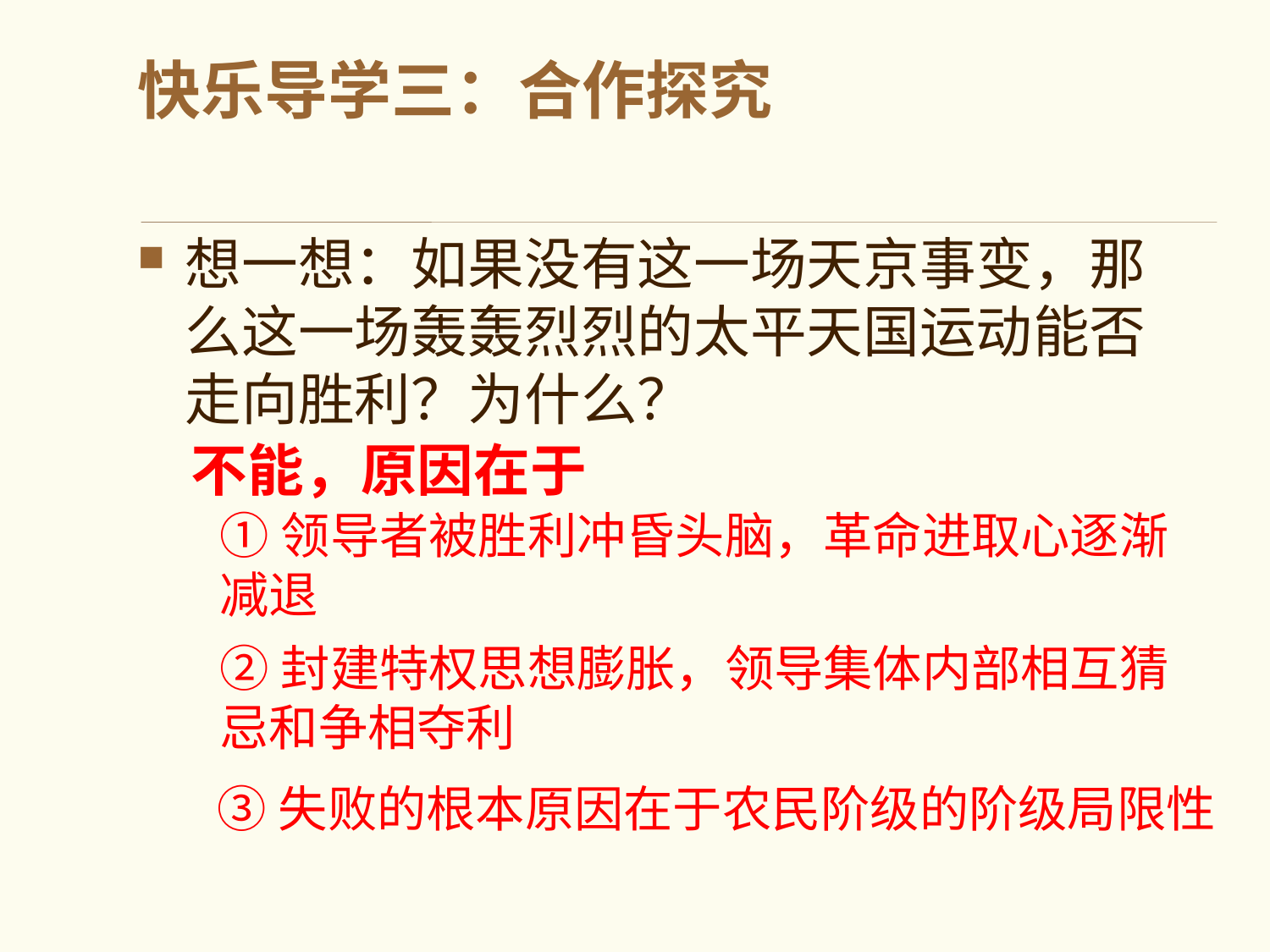

# 快乐导学三：合作探究
想一想：如果没有这一场天京事变，那么这一场轰轰烈烈的太平天国运动能否走向胜利？为什么？
不能，原因在于
①领导者被胜利冲昏头脑，革命进取心逐渐减退
②封建特权思想膨胀，领导集体内部相互猜忌和争相夺利
③失败的根本原因在于农民阶级的阶级局限性